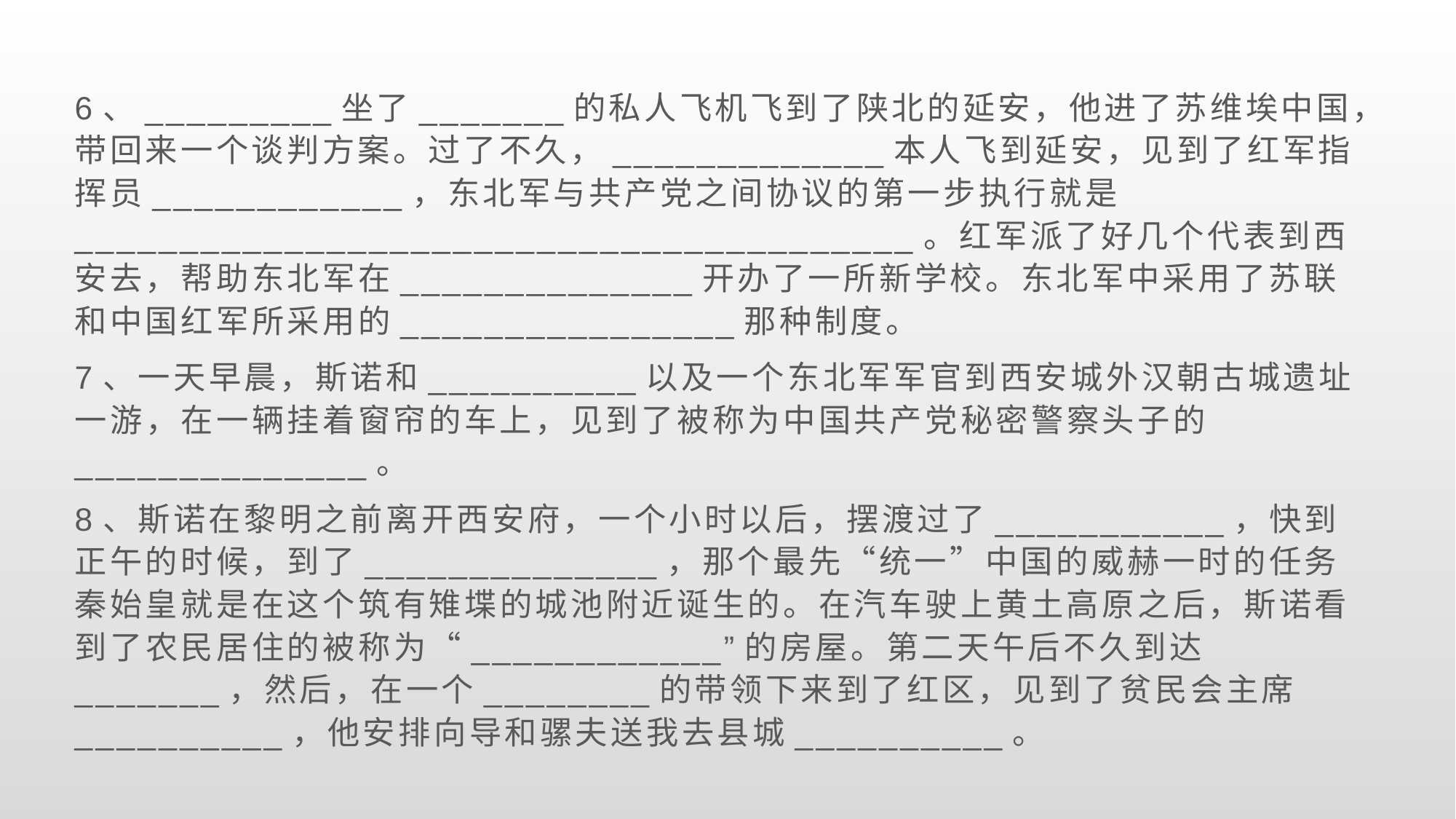

6、_________坐了_______的私人飞机飞到了陕北的延安，他进了苏维埃中国，带回来一个谈判方案。过了不久，_____________本人飞到延安，见到了红军指挥员____________，东北军与共产党之间协议的第一步执行就是________________________________________。红军派了好几个代表到西安去，帮助东北军在______________开办了一所新学校。东北军中采用了苏联和中国红军所采用的________________那种制度。
7、一天早晨，斯诺和__________以及一个东北军军官到西安城外汉朝古城遗址一游，在一辆挂着窗帘的车上，见到了被称为中国共产党秘密警察头子的______________。
8、斯诺在黎明之前离开西安府，一个小时以后，摆渡过了___________，快到正午的时候，到了______________，那个最先“统一”中国的威赫一时的任务秦始皇就是在这个筑有雉堞的城池附近诞生的。在汽车驶上黄土高原之后，斯诺看到了农民居住的被称为“____________”的房屋。第二天午后不久到达_______，然后，在一个________的带领下来到了红区，见到了贫民会主席__________，他安排向导和骡夫送我去县城__________。